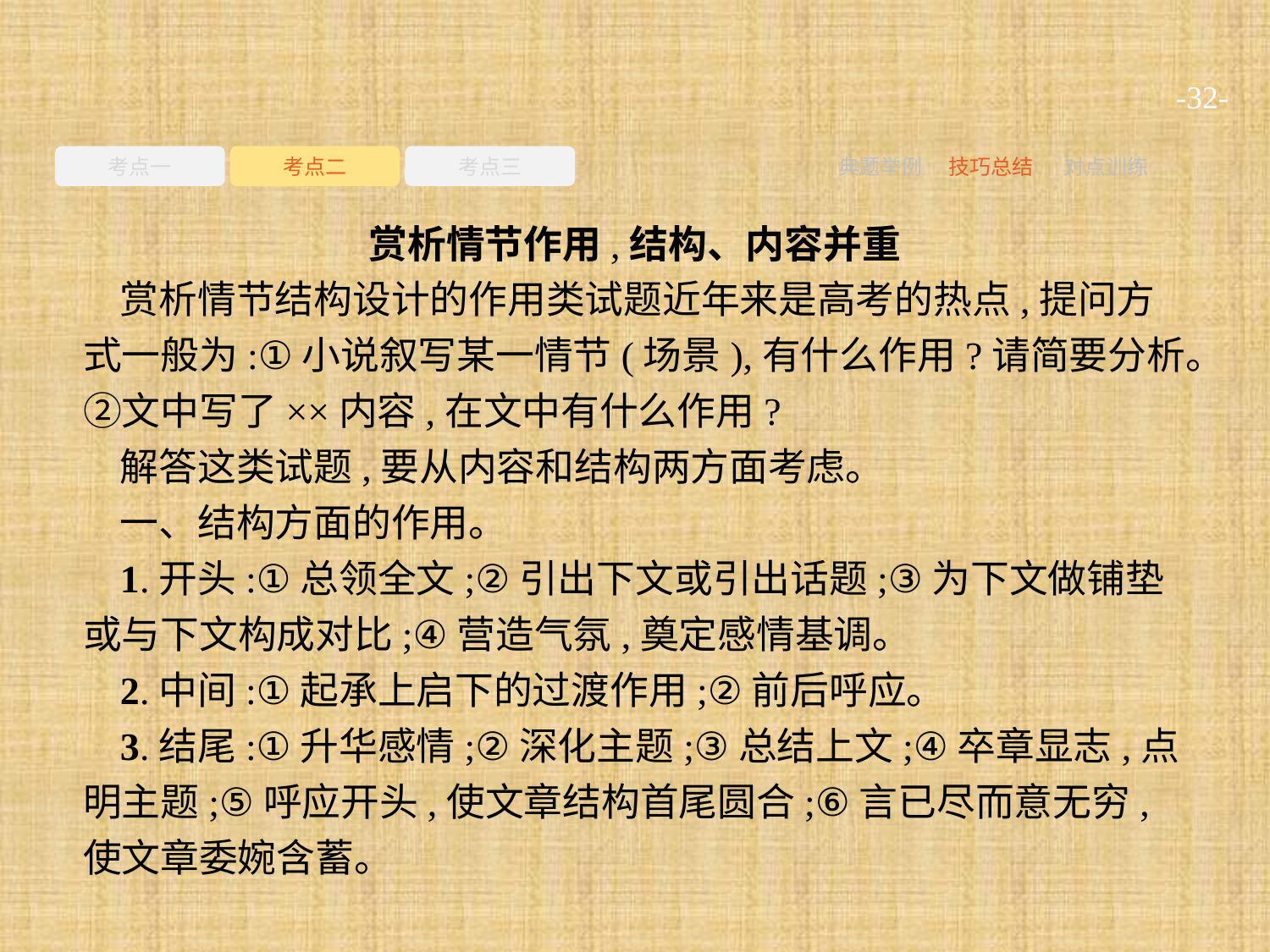

-32-
考点一
考点二
考点三
典题举例
技巧总结
对点训练
赏析情节作用,结构、内容并重
赏析情节结构设计的作用类试题近年来是高考的热点,提问方式一般为:①小说叙写某一情节(场景),有什么作用?请简要分析。②文中写了××内容,在文中有什么作用?
解答这类试题,要从内容和结构两方面考虑。
一、结构方面的作用。
1.开头:①总领全文;②引出下文或引出话题;③为下文做铺垫或与下文构成对比;④营造气氛,奠定感情基调。
2.中间:①起承上启下的过渡作用;②前后呼应。
3.结尾:①升华感情;②深化主题;③总结上文;④卒章显志,点明主题;⑤呼应开头,使文章结构首尾圆合;⑥言已尽而意无穷,使文章委婉含蓄。